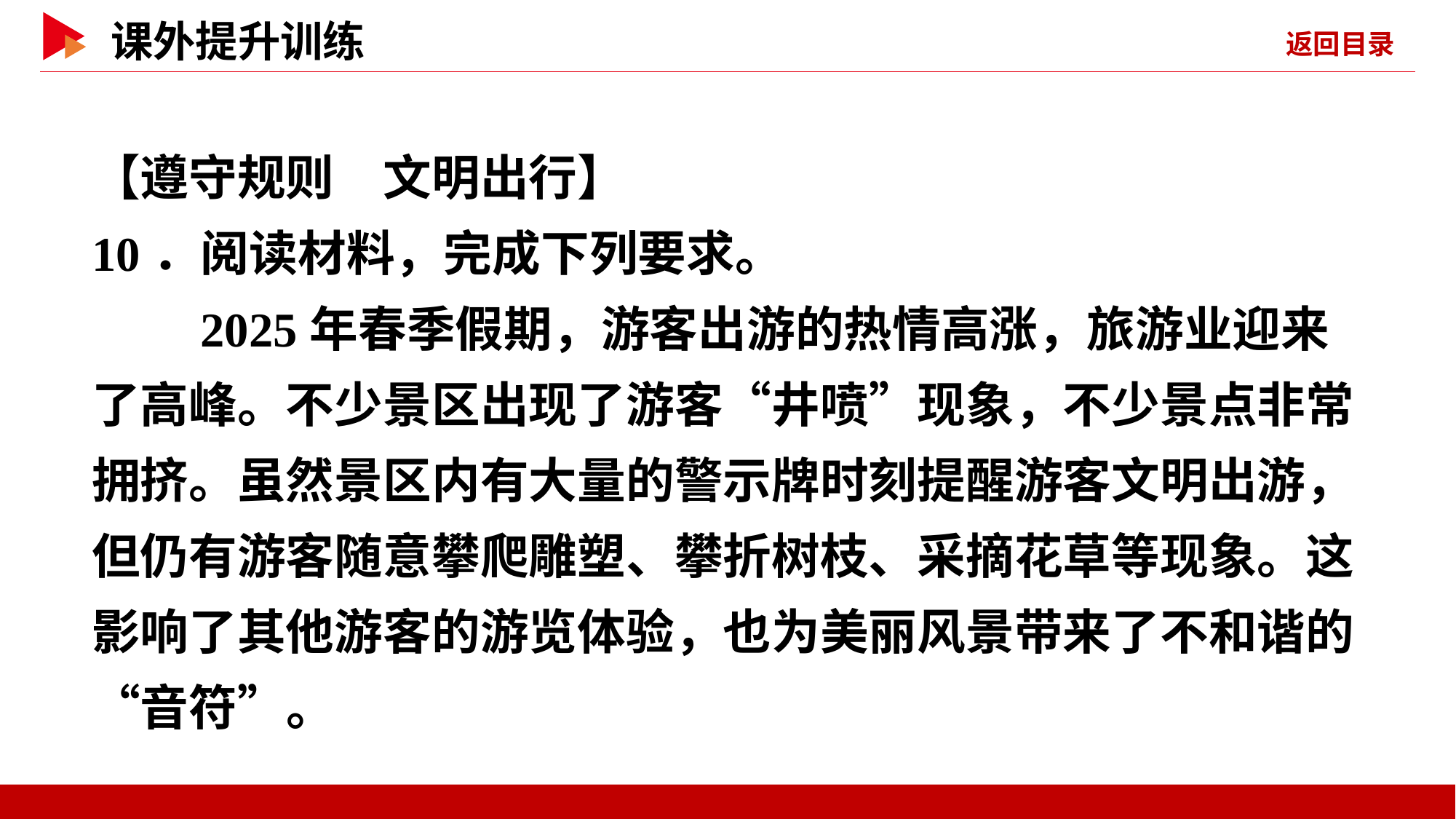

【遵守规则　文明出行】
10．阅读材料，完成下列要求。
　　2025年春季假期，游客出游的热情高涨，旅游业迎来了高峰。不少景区出现了游客“井喷”现象，不少景点非常拥挤。虽然景区内有大量的警示牌时刻提醒游客文明出游，但仍有游客随意攀爬雕塑、攀折树枝、采摘花草等现象。这影响了其他游客的游览体验，也为美丽风景带来了不和谐的“音符”。